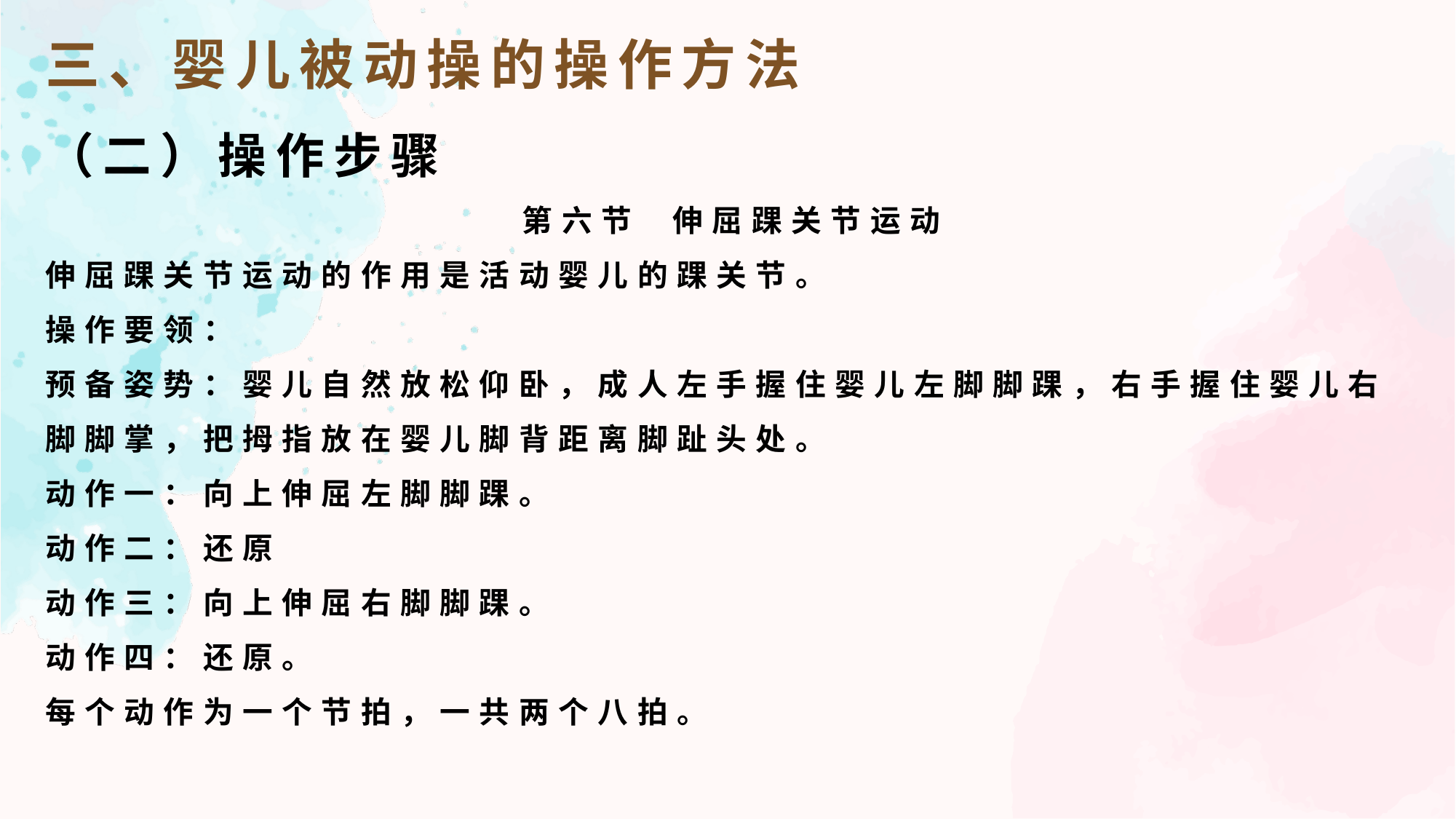

三、婴儿被动操的操作方法
（二）操作步骤
第六节  伸屈踝关节运动
伸屈踝关节运动的作用是活动婴儿的踝关节。
操作要领：
预备姿势：婴儿自然放松仰卧，成人左手握住婴儿左脚脚踝，右手握住婴儿右脚脚掌，把拇指放在婴儿脚背距离脚趾头处。
动作一：向上伸屈左脚脚踝。
动作二：还原
动作三：向上伸屈右脚脚踝。
动作四：还原。
每个动作为一个节拍，一共两个八拍。